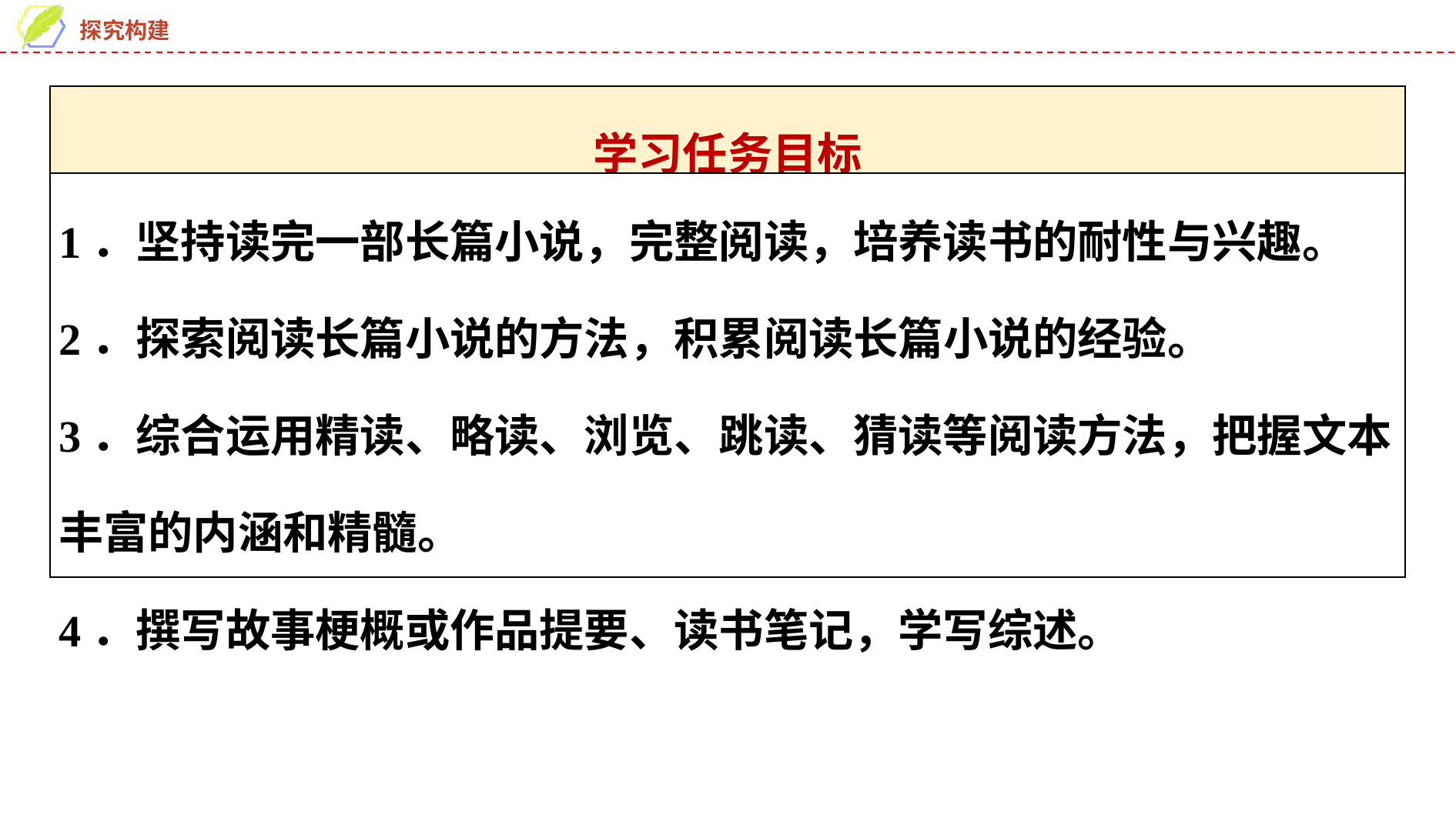

| 学习任务目标 |
| --- |
| 1．坚持读完一部长篇小说，完整阅读，培养读书的耐性与兴趣。 2．探索阅读长篇小说的方法，积累阅读长篇小说的经验。 3．综合运用精读、略读、浏览、跳读、猜读等阅读方法，把握文本丰富的内涵和精髓。 4．撰写故事梗概或作品提要、读书笔记，学写综述。 |